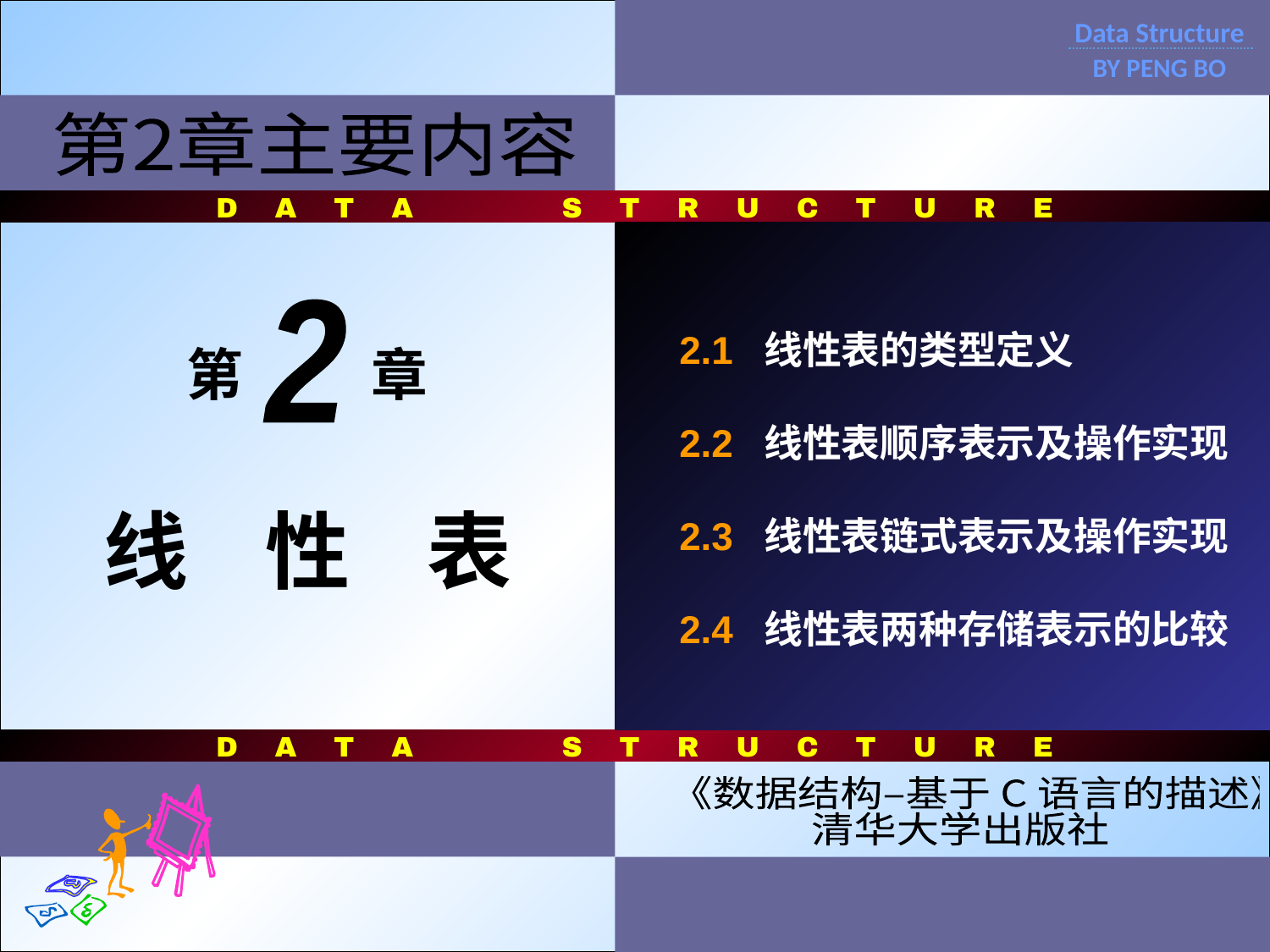

D    A    T    A                S    T    R    U    C    T    U    R    E

D    A    T    A                S    T    R    U    C    T    U    R    E

Data Structure
BY PENG BO
第2章主要内容
2.1  线性表的类型定义
2.2  线性表顺序表示及操作实现
2.3  线性表链式表示及操作实现
2.4  线性表两种存储表示的比较
2
第          章
线    性    表
《数据结构–基于 C 语言的描述》
清华大学出版社